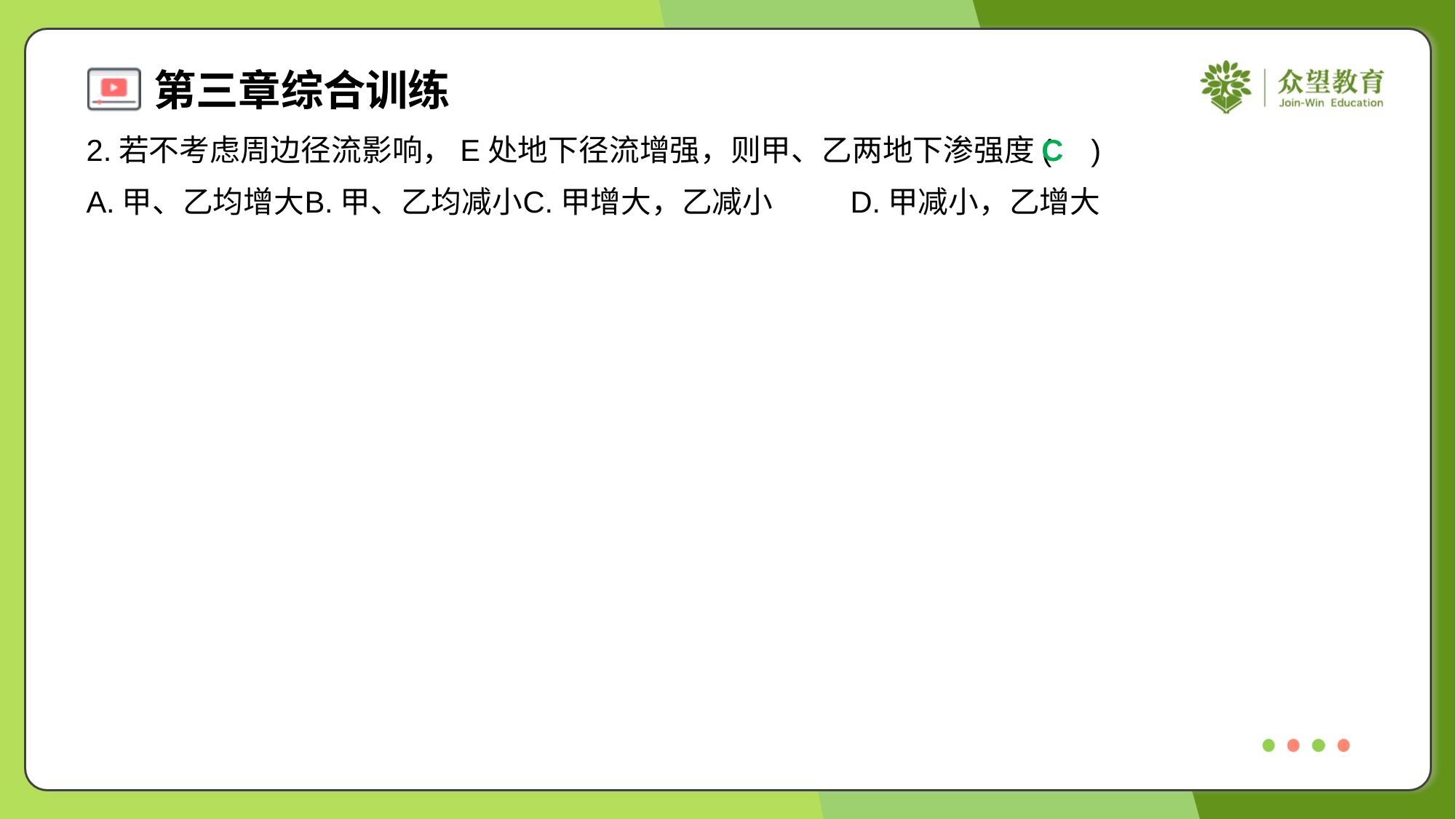

2.若不考虑周边径流影响，E处地下径流增强，则甲、乙两地下渗强度(     )
C
A.甲、乙均增大	B.甲、乙均减小	C.甲增大，乙减小	D.甲减小，乙增大